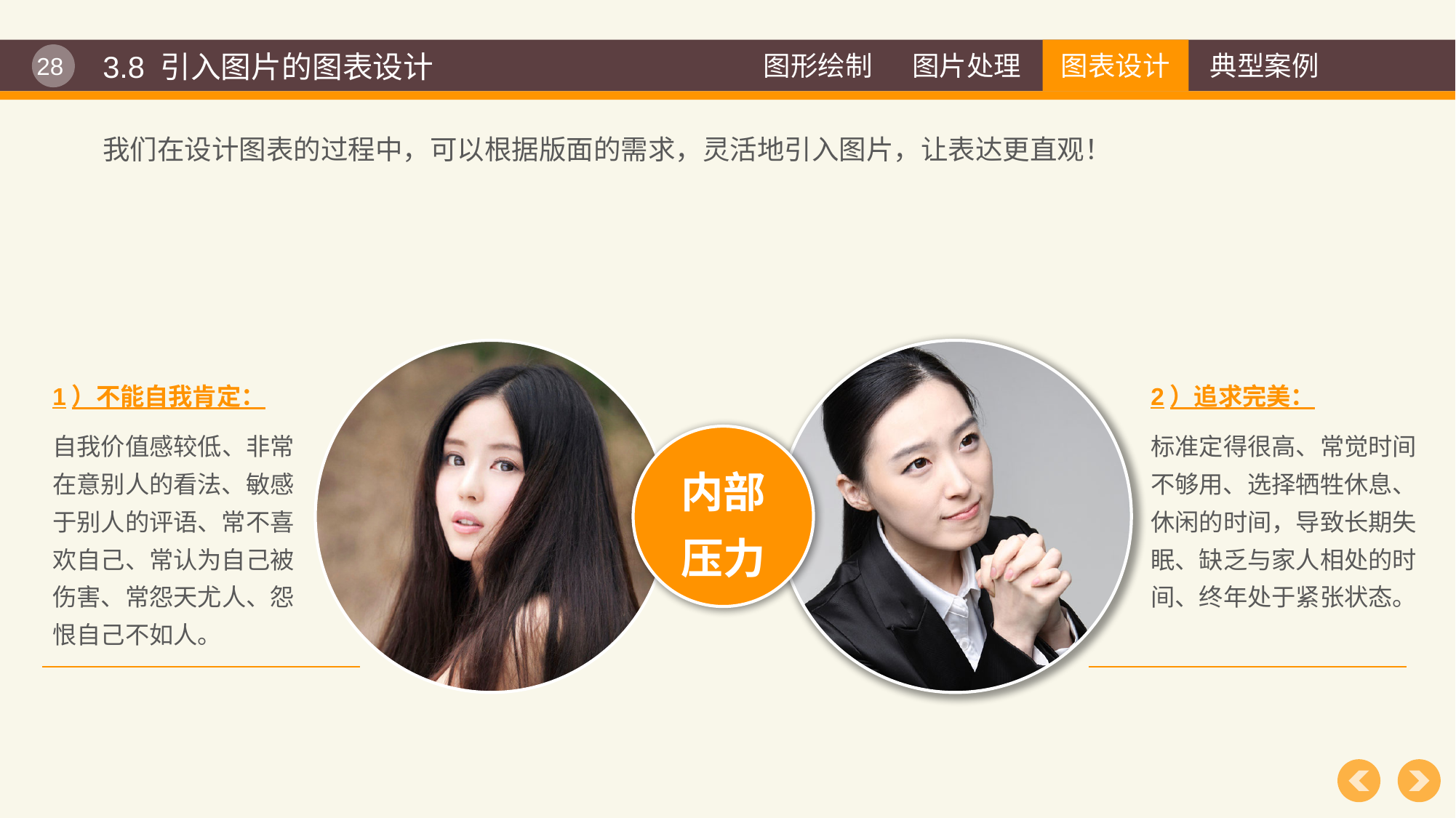

3.8 引入图片的图表设计
我们在设计图表的过程中，可以根据版面的需求，灵活地引入图片，让表达更直观！

1）不能自我肯定：
自我价值感较低、非常在意别人的看法、敏感于别人的评语、常不喜欢自己、常认为自己被伤害、常怨天尤人、怨恨自己不如人。
2）追求完美：
标准定得很高、常觉时间不够用、选择牺牲休息、休闲的时间，导致长期失眠、缺乏与家人相处的时间、终年处于紧张状态。
内部压力